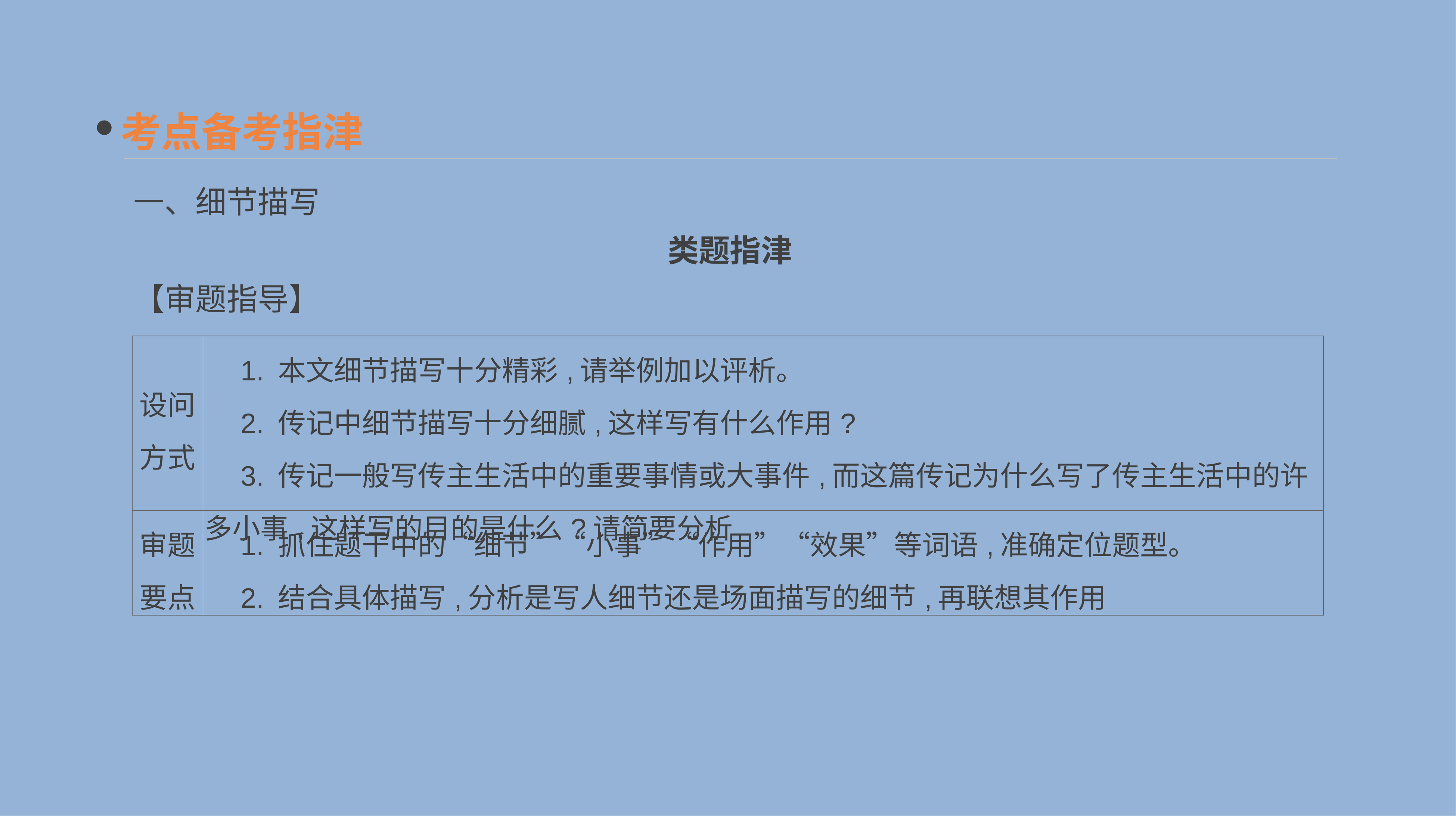

考点备考指津

一、细节描写
类题指津
【审题指导】
| 设问 方式 | 1. 本文细节描写十分精彩,请举例加以评析。 　2. 传记中细节描写十分细腻,这样写有什么作用? 　3. 传记一般写传主生活中的重要事情或大事件,而这篇传记为什么写了传主生活中的许多小事,这样写的目的是什么?请简要分析 |
| --- | --- |
| 审题 要点 | 1. 抓住题干中的“细节”“小事”“作用”“效果”等词语,准确定位题型。 　2. 结合具体描写,分析是写人细节还是场面描写的细节,再联想其作用 |